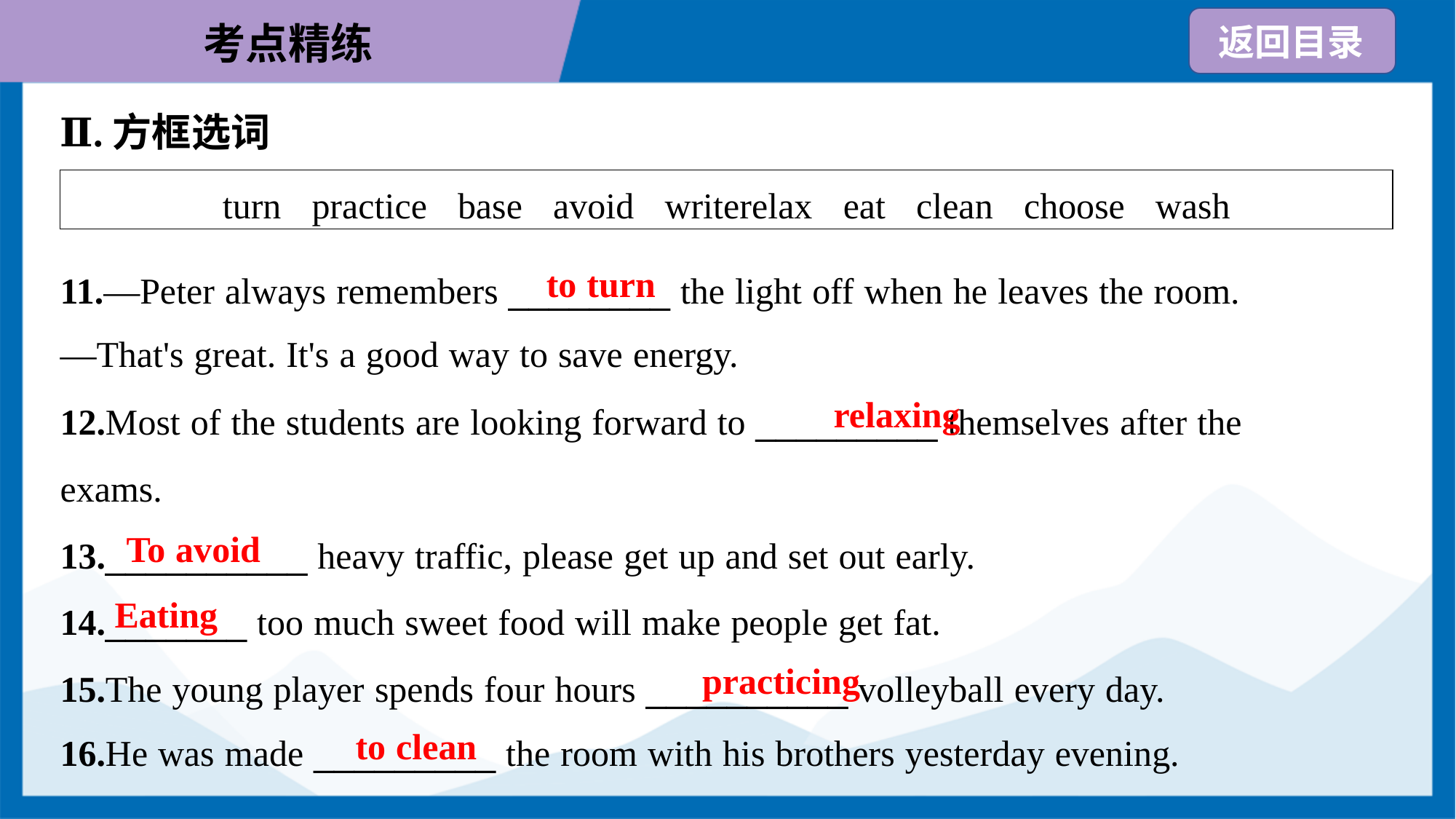

Ⅱ.方框选词
| turn practice base avoid writerelax eat clean choose wash |
| --- |
to turn
11.—Peter always remembers ________ the light off when he leaves the room.
—That's great. It's a good way to save energy.
relaxing
12.Most of the students are looking forward to _________ themselves after the
exams.
13.__________ heavy traffic, please get up and set out early.
14._______ too much sweet food will make people get fat.
15.The young player spends four hours __________ volleyball every day.
16.He was made _________ the room with his brothers yesterday evening.
To avoid
Eating
practicing
to clean